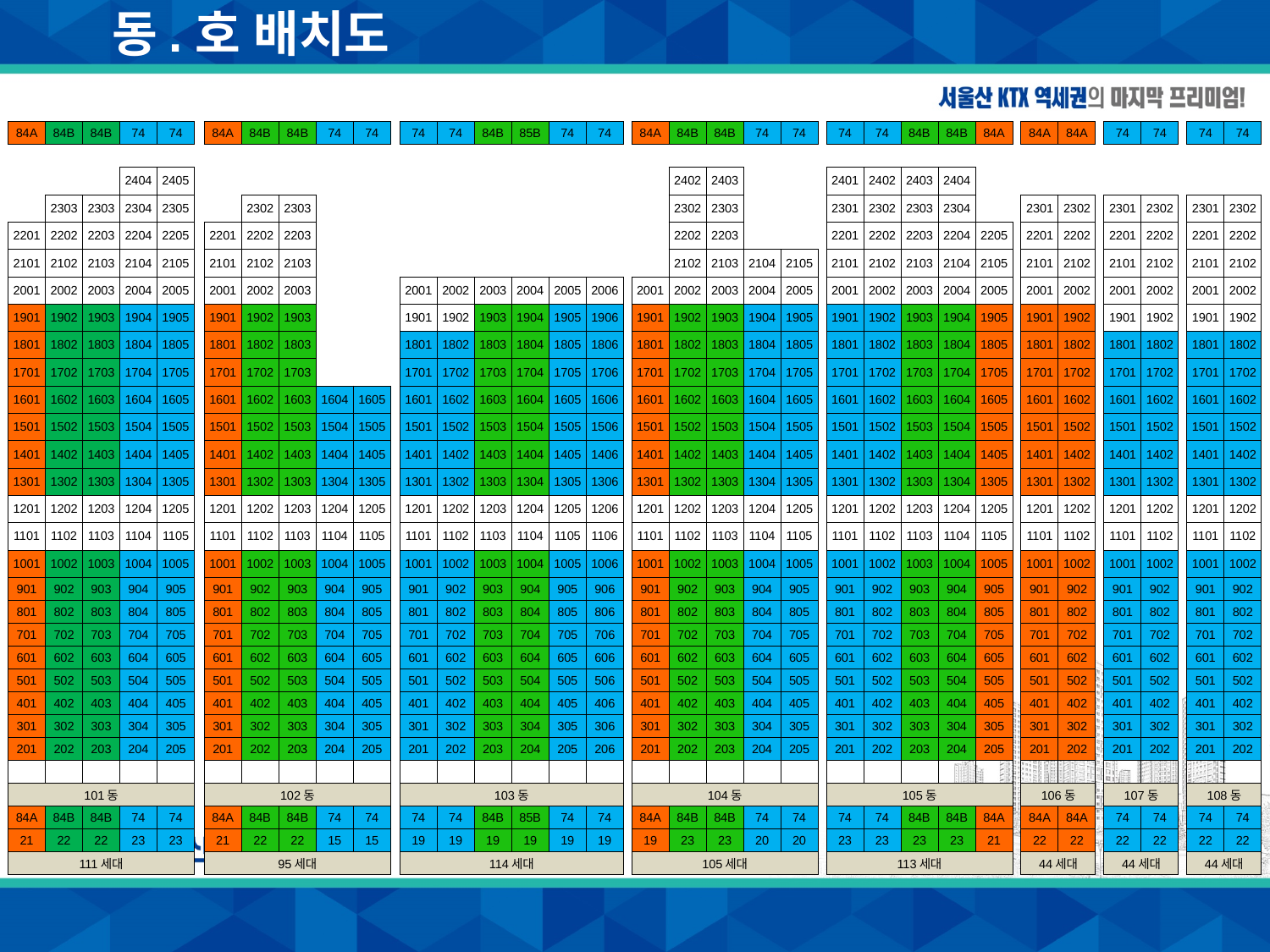

동.호 배치도
| 84A | 84B | 84B | 74 | 74 |  | 84A | 84B | 84B | 74 | 74 |  | 74 | 74 | 84B | 85B | 74 | 74 |  | 84A | 84B | 84B | 74 | 74 |  | 74 | 74 | 84B | 84B | 84A |  | 84A | 84A |  | 74 | 74 |  | 74 | 74 |
| --- | --- | --- | --- | --- | --- | --- | --- | --- | --- | --- | --- | --- | --- | --- | --- | --- | --- | --- | --- | --- | --- | --- | --- | --- | --- | --- | --- | --- | --- | --- | --- | --- | --- | --- | --- | --- | --- | --- |
|  |  |  |  |  |  |  |  |  |  |  |  |  |  |  |  |  |  |  |  |  |  |  |  |  |  |  |  |  |  |  |  |  |  |  |  |  |  |  |
|  |  |  | 2404 | 2405 |  |  |  |  |  |  |  |  |  |  |  |  |  |  |  | 2402 | 2403 |  |  |  | 2401 | 2402 | 2403 | 2404 |  |  |  |  |  |  |  |  |  |  |
|  | 2303 | 2303 | 2304 | 2305 |  |  | 2302 | 2303 |  |  |  |  |  |  |  |  |  |  |  | 2302 | 2303 |  |  |  | 2301 | 2302 | 2303 | 2304 |  |  | 2301 | 2302 |  | 2301 | 2302 |  | 2301 | 2302 |
| 2201 | 2202 | 2203 | 2204 | 2205 |  | 2201 | 2202 | 2203 |  |  |  |  |  |  |  |  |  |  |  | 2202 | 2203 |  |  |  | 2201 | 2202 | 2203 | 2204 | 2205 |  | 2201 | 2202 |  | 2201 | 2202 |  | 2201 | 2202 |
| 2101 | 2102 | 2103 | 2104 | 2105 |  | 2101 | 2102 | 2103 |  |  |  |  |  |  |  |  |  |  |  | 2102 | 2103 | 2104 | 2105 |  | 2101 | 2102 | 2103 | 2104 | 2105 |  | 2101 | 2102 |  | 2101 | 2102 |  | 2101 | 2102 |
| 2001 | 2002 | 2003 | 2004 | 2005 |  | 2001 | 2002 | 2003 |  |  |  | 2001 | 2002 | 2003 | 2004 | 2005 | 2006 |  | 2001 | 2002 | 2003 | 2004 | 2005 |  | 2001 | 2002 | 2003 | 2004 | 2005 |  | 2001 | 2002 |  | 2001 | 2002 |  | 2001 | 2002 |
| 1901 | 1902 | 1903 | 1904 | 1905 |  | 1901 | 1902 | 1903 |  |  |  | 1901 | 1902 | 1903 | 1904 | 1905 | 1906 |  | 1901 | 1902 | 1903 | 1904 | 1905 |  | 1901 | 1902 | 1903 | 1904 | 1905 |  | 1901 | 1902 |  | 1901 | 1902 |  | 1901 | 1902 |
| 1801 | 1802 | 1803 | 1804 | 1805 |  | 1801 | 1802 | 1803 |  |  |  | 1801 | 1802 | 1803 | 1804 | 1805 | 1806 |  | 1801 | 1802 | 1803 | 1804 | 1805 |  | 1801 | 1802 | 1803 | 1804 | 1805 |  | 1801 | 1802 |  | 1801 | 1802 |  | 1801 | 1802 |
| 1701 | 1702 | 1703 | 1704 | 1705 |  | 1701 | 1702 | 1703 |  |  |  | 1701 | 1702 | 1703 | 1704 | 1705 | 1706 |  | 1701 | 1702 | 1703 | 1704 | 1705 |  | 1701 | 1702 | 1703 | 1704 | 1705 |  | 1701 | 1702 |  | 1701 | 1702 |  | 1701 | 1702 |
| 1601 | 1602 | 1603 | 1604 | 1605 |  | 1601 | 1602 | 1603 | 1604 | 1605 |  | 1601 | 1602 | 1603 | 1604 | 1605 | 1606 |  | 1601 | 1602 | 1603 | 1604 | 1605 |  | 1601 | 1602 | 1603 | 1604 | 1605 |  | 1601 | 1602 |  | 1601 | 1602 |  | 1601 | 1602 |
| 1501 | 1502 | 1503 | 1504 | 1505 |  | 1501 | 1502 | 1503 | 1504 | 1505 |  | 1501 | 1502 | 1503 | 1504 | 1505 | 1506 |  | 1501 | 1502 | 1503 | 1504 | 1505 |  | 1501 | 1502 | 1503 | 1504 | 1505 |  | 1501 | 1502 |  | 1501 | 1502 |  | 1501 | 1502 |
| 1401 | 1402 | 1403 | 1404 | 1405 |  | 1401 | 1402 | 1403 | 1404 | 1405 |  | 1401 | 1402 | 1403 | 1404 | 1405 | 1406 |  | 1401 | 1402 | 1403 | 1404 | 1405 |  | 1401 | 1402 | 1403 | 1404 | 1405 |  | 1401 | 1402 |  | 1401 | 1402 |  | 1401 | 1402 |
| 1301 | 1302 | 1303 | 1304 | 1305 |  | 1301 | 1302 | 1303 | 1304 | 1305 |  | 1301 | 1302 | 1303 | 1304 | 1305 | 1306 |  | 1301 | 1302 | 1303 | 1304 | 1305 |  | 1301 | 1302 | 1303 | 1304 | 1305 |  | 1301 | 1302 |  | 1301 | 1302 |  | 1301 | 1302 |
| 1201 | 1202 | 1203 | 1204 | 1205 |  | 1201 | 1202 | 1203 | 1204 | 1205 |  | 1201 | 1202 | 1203 | 1204 | 1205 | 1206 |  | 1201 | 1202 | 1203 | 1204 | 1205 |  | 1201 | 1202 | 1203 | 1204 | 1205 |  | 1201 | 1202 |  | 1201 | 1202 |  | 1201 | 1202 |
| 1101 | 1102 | 1103 | 1104 | 1105 |  | 1101 | 1102 | 1103 | 1104 | 1105 |  | 1101 | 1102 | 1103 | 1104 | 1105 | 1106 |  | 1101 | 1102 | 1103 | 1104 | 1105 |  | 1101 | 1102 | 1103 | 1104 | 1105 |  | 1101 | 1102 |  | 1101 | 1102 |  | 1101 | 1102 |
| 1001 | 1002 | 1003 | 1004 | 1005 |  | 1001 | 1002 | 1003 | 1004 | 1005 |  | 1001 | 1002 | 1003 | 1004 | 1005 | 1006 |  | 1001 | 1002 | 1003 | 1004 | 1005 |  | 1001 | 1002 | 1003 | 1004 | 1005 |  | 1001 | 1002 |  | 1001 | 1002 |  | 1001 | 1002 |
| 901 | 902 | 903 | 904 | 905 |  | 901 | 902 | 903 | 904 | 905 |  | 901 | 902 | 903 | 904 | 905 | 906 |  | 901 | 902 | 903 | 904 | 905 |  | 901 | 902 | 903 | 904 | 905 |  | 901 | 902 |  | 901 | 902 |  | 901 | 902 |
| 801 | 802 | 803 | 804 | 805 |  | 801 | 802 | 803 | 804 | 805 |  | 801 | 802 | 803 | 804 | 805 | 806 |  | 801 | 802 | 803 | 804 | 805 |  | 801 | 802 | 803 | 804 | 805 |  | 801 | 802 |  | 801 | 802 |  | 801 | 802 |
| 701 | 702 | 703 | 704 | 705 |  | 701 | 702 | 703 | 704 | 705 |  | 701 | 702 | 703 | 704 | 705 | 706 |  | 701 | 702 | 703 | 704 | 705 |  | 701 | 702 | 703 | 704 | 705 |  | 701 | 702 |  | 701 | 702 |  | 701 | 702 |
| 601 | 602 | 603 | 604 | 605 |  | 601 | 602 | 603 | 604 | 605 |  | 601 | 602 | 603 | 604 | 605 | 606 |  | 601 | 602 | 603 | 604 | 605 |  | 601 | 602 | 603 | 604 | 605 |  | 601 | 602 |  | 601 | 602 |  | 601 | 602 |
| 501 | 502 | 503 | 504 | 505 |  | 501 | 502 | 503 | 504 | 505 |  | 501 | 502 | 503 | 504 | 505 | 506 |  | 501 | 502 | 503 | 504 | 505 |  | 501 | 502 | 503 | 504 | 505 |  | 501 | 502 |  | 501 | 502 |  | 501 | 502 |
| 401 | 402 | 403 | 404 | 405 |  | 401 | 402 | 403 | 404 | 405 |  | 401 | 402 | 403 | 404 | 405 | 406 |  | 401 | 402 | 403 | 404 | 405 |  | 401 | 402 | 403 | 404 | 405 |  | 401 | 402 |  | 401 | 402 |  | 401 | 402 |
| 301 | 302 | 303 | 304 | 305 |  | 301 | 302 | 303 | 304 | 305 |  | 301 | 302 | 303 | 304 | 305 | 306 |  | 301 | 302 | 303 | 304 | 305 |  | 301 | 302 | 303 | 304 | 305 |  | 301 | 302 |  | 301 | 302 |  | 301 | 302 |
| 201 | 202 | 203 | 204 | 205 |  | 201 | 202 | 203 | 204 | 205 |  | 201 | 202 | 203 | 204 | 205 | 206 |  | 201 | 202 | 203 | 204 | 205 |  | 201 | 202 | 203 | 204 | 205 |  | 201 | 202 |  | 201 | 202 |  | 201 | 202 |
|  |  |  |  |  |  |  |  |  |  |  |  |  |  |  |  |  |  |  |  |  |  |  |  |  |  |  |  |  |  |  |  |  |  |  |  |  |  |  |
| 101동 |  |  |  |  |  | 102동 |  |  |  |  |  | 103동 |  |  |  |  |  |  | 104동 |  |  |  |  |  | 105동 |  |  |  |  |  | 106동 |  |  | 107동 |  |  | 108동 |  |
| 84A | 84B | 84B | 74 | 74 |  | 84A | 84B | 84B | 74 | 74 |  | 74 | 74 | 84B | 85B | 74 | 74 |  | 84A | 84B | 84B | 74 | 74 |  | 74 | 74 | 84B | 84B | 84A |  | 84A | 84A |  | 74 | 74 |  | 74 | 74 |
| 21 | 22 | 22 | 23 | 23 |  | 21 | 22 | 22 | 15 | 15 |  | 19 | 19 | 19 | 19 | 19 | 19 |  | 19 | 23 | 23 | 20 | 20 |  | 23 | 23 | 23 | 23 | 21 |  | 22 | 22 |  | 22 | 22 |  | 22 | 22 |
| 111세대 |  |  |  |  |  | 95세대 |  |  |  |  |  | 114세대 |  |  |  |  |  |  | 105세대 |  |  |  |  |  | 113세대 |  |  |  |  |  | 44세대 |  |  | 44세대 |  |  | 44세대 |  |